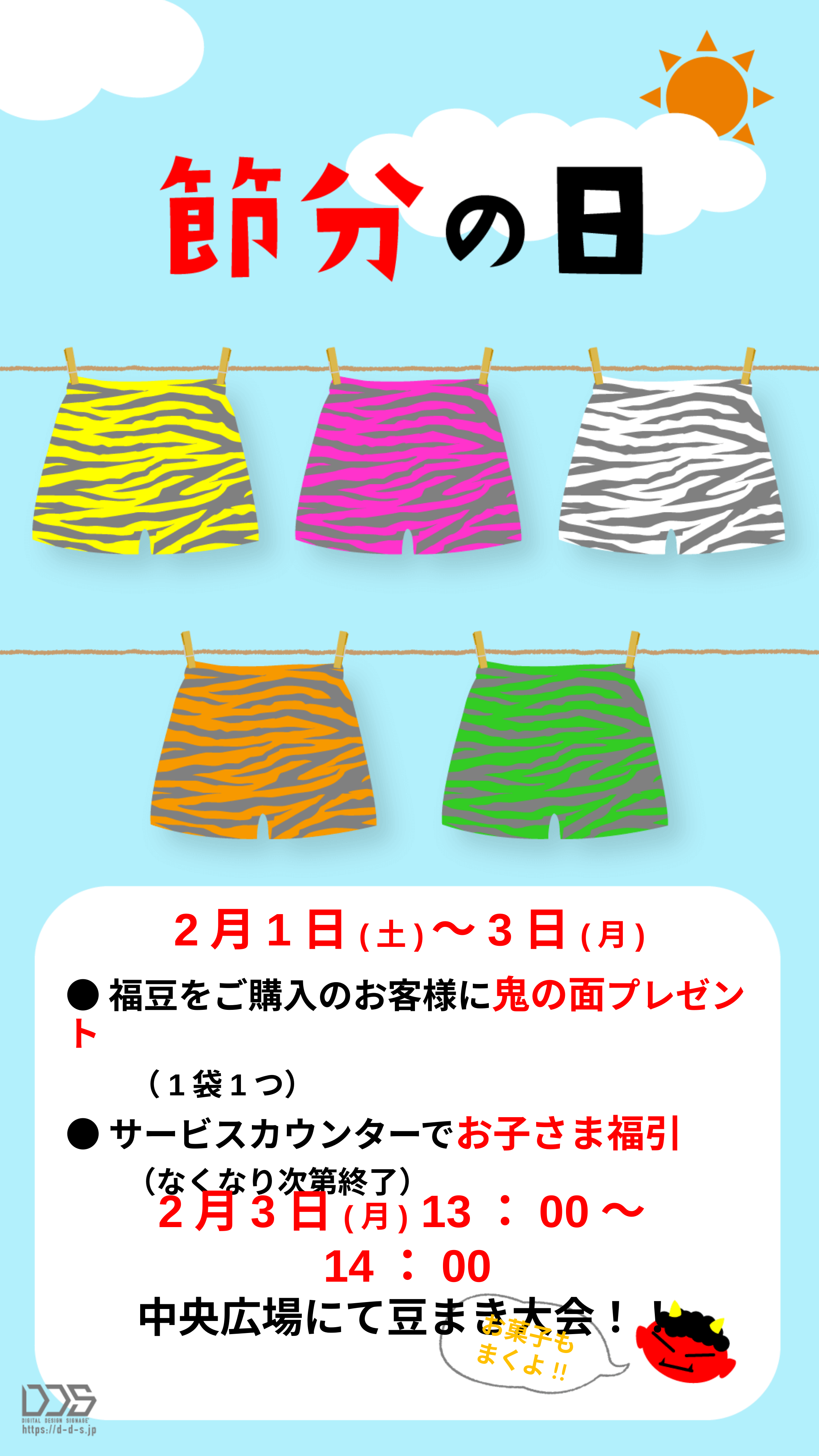

2月1日(土)〜3日(月)
●福豆をご購入のお客様に鬼の面プレゼント
　　（1袋1つ）
●サービスカウンターでお子さま福引
　　（なくなり次第終了）
2月3日(月) 13：00〜14：00
中央広場にて豆まき大会！！

お菓子も
まくよ!!